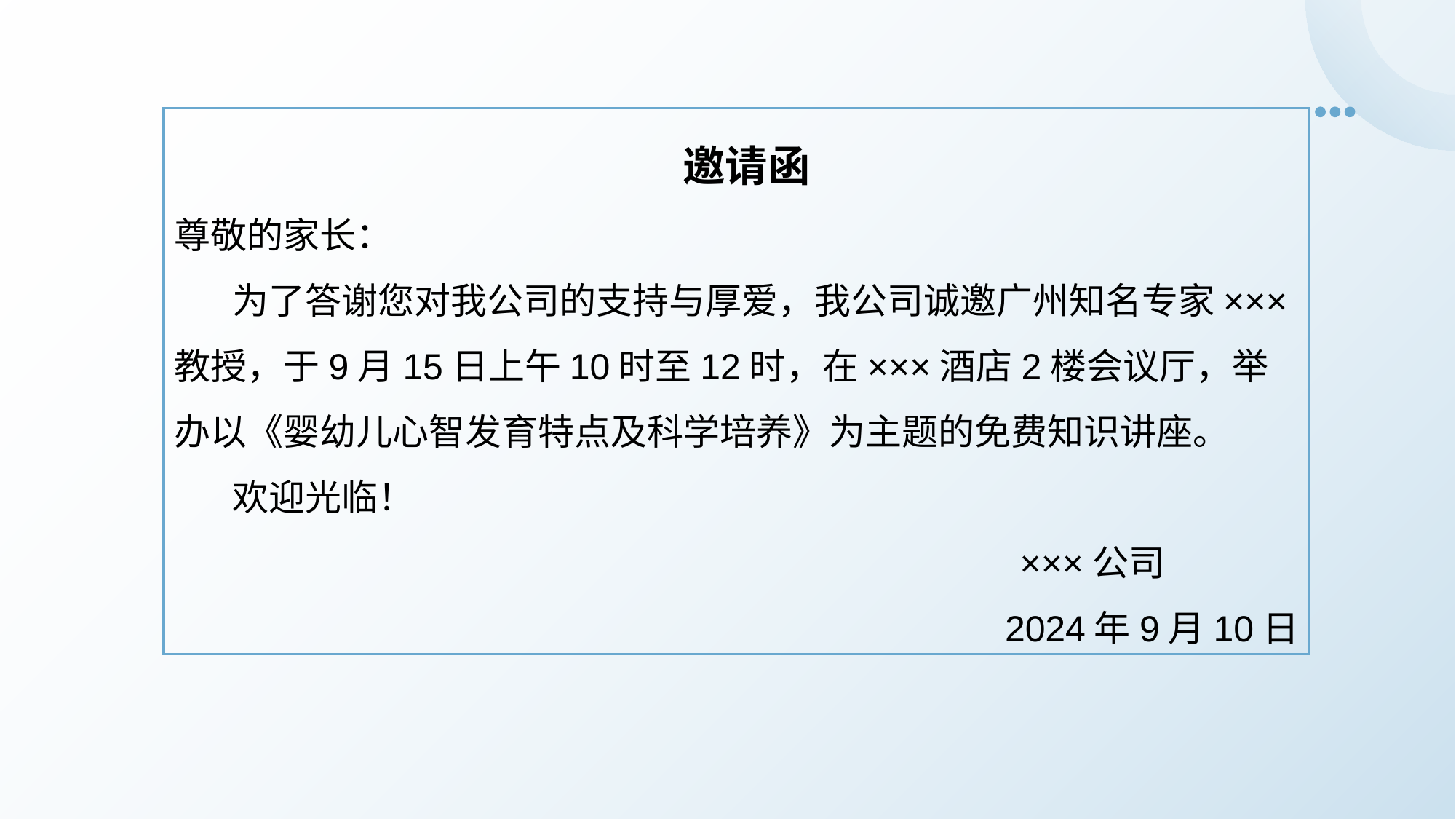

邀请函
尊敬的家长：
      为了答谢您对我公司的支持与厚爱，我公司诚邀广州知名专家×××教授，于9月15日上午10时至12时，在×××酒店2楼会议厅，举办以《婴幼儿心智发育特点及科学培养》为主题的免费知识讲座。
      欢迎光临！
                                                                                   ×××公司
2024年9月10日